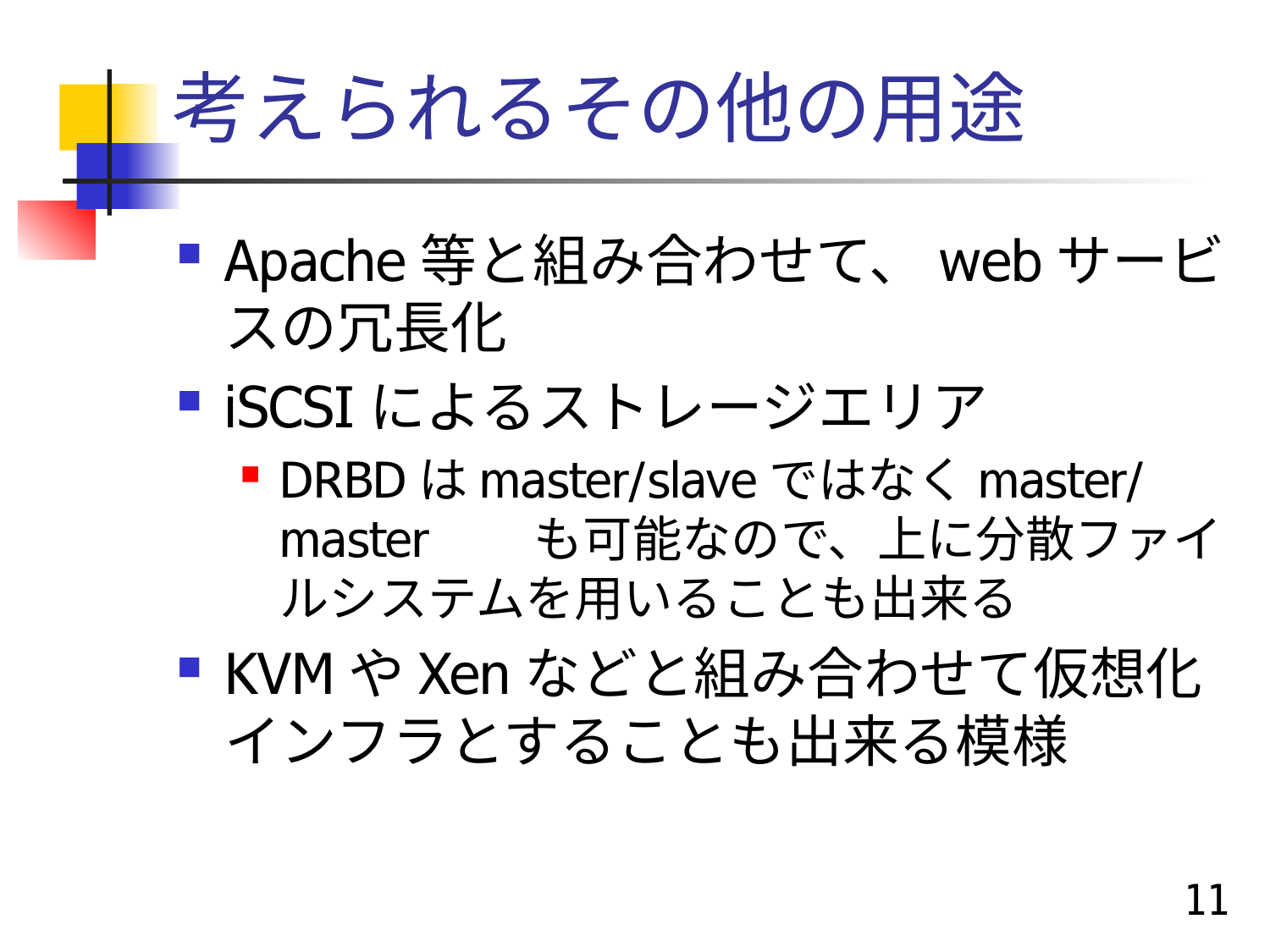

# 考えられるその他の用途
Apache等と組み合わせて、webサービスの冗長化
iSCSIによるストレージエリア
DRBDはmaster/slaveではなくmaster/master	も可能なので、上に分散ファイルシステムを用いることも出来る
KVMやXenなどと組み合わせて仮想化インフラとすることも出来る模様

11